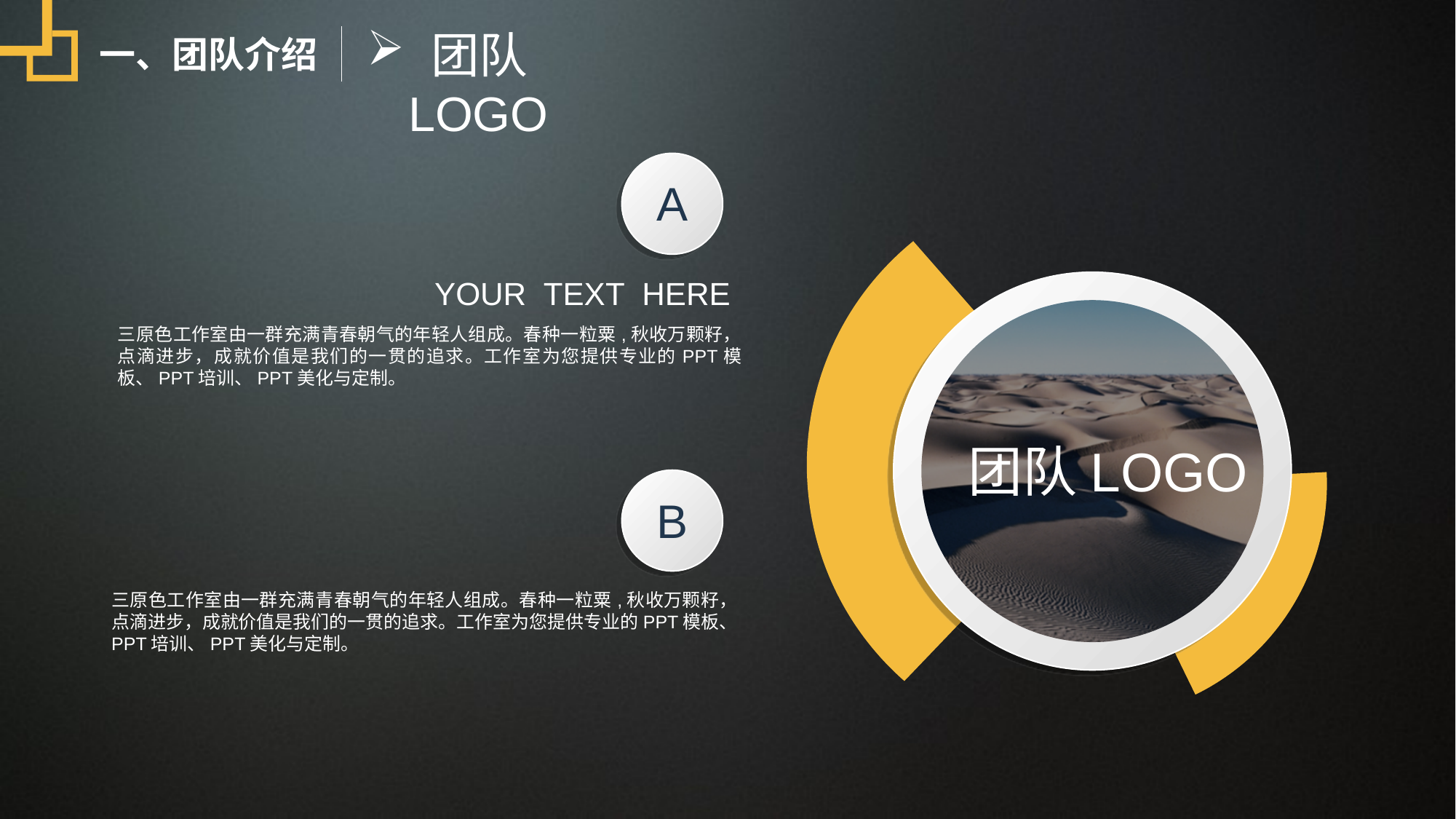

团队LOGO
一、团队介绍

A

YOUR  TEXT  HERE
三原色工作室由一群充满青春朝气的年轻人组成。春种一粒粟,秋收万颗籽，点滴进步，成就价值是我们的一贯的追求。工作室为您提供专业的PPT模板、PPT培训、PPT美化与定制。

团队LOGO

B
三原色工作室由一群充满青春朝气的年轻人组成。春种一粒粟,秋收万颗籽，点滴进步，成就价值是我们的一贯的追求。工作室为您提供专业的PPT模板、PPT培训、PPT美化与定制。